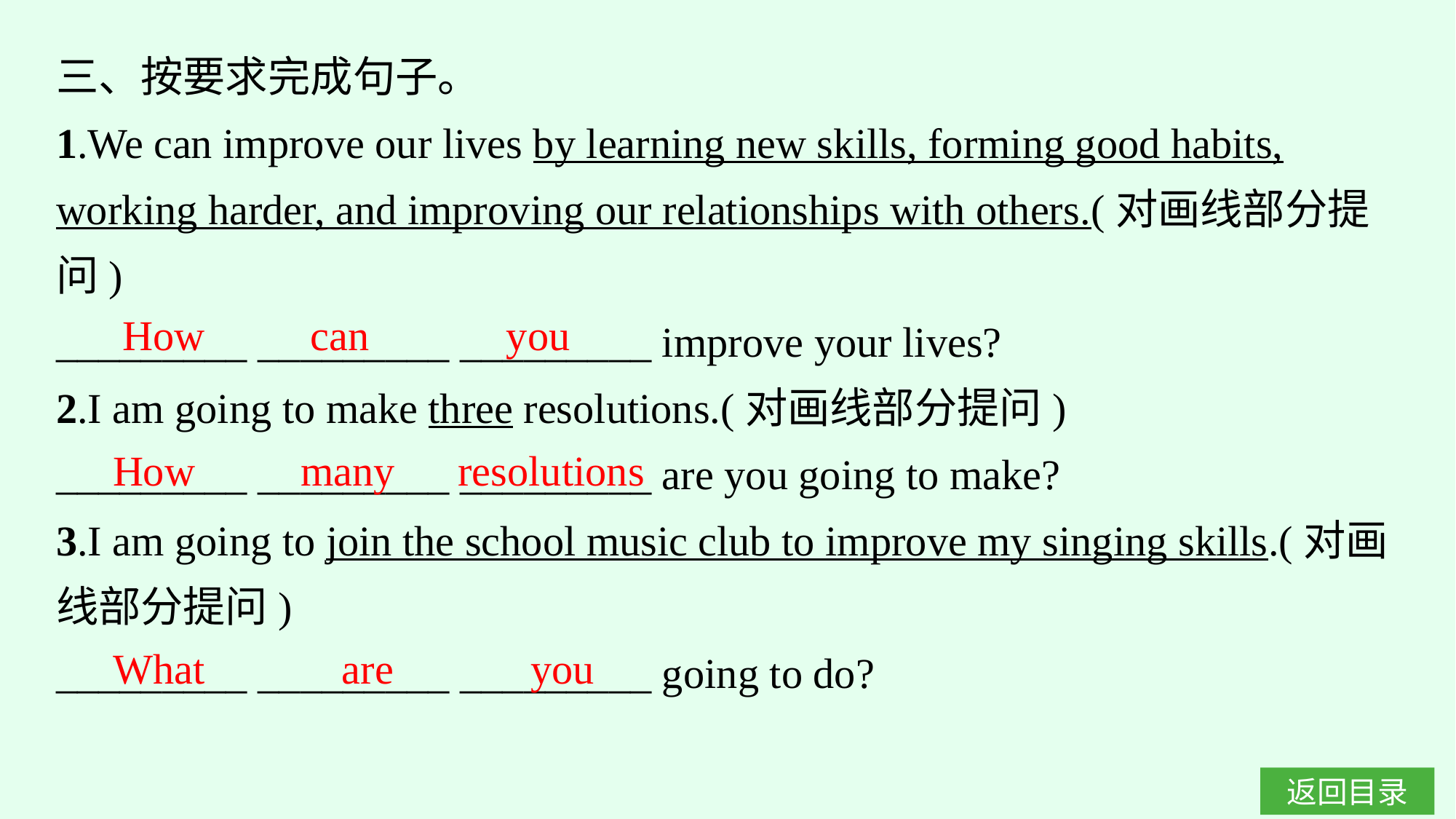

三、按要求完成句子。
1.We can improve our lives by learning new skills, forming good habits, working harder, and improving our relationships with others.(对画线部分提问)
_________ _________ _________ improve your lives?
2.I am going to make three resolutions.(对画线部分提问)
_________ _________ _________ are you going to make?
3.I am going to join the school music club to improve my singing skills.(对画线部分提问)
_________ _________ _________ going to do?
How          can             you
How          many      resolutions
What             are             you